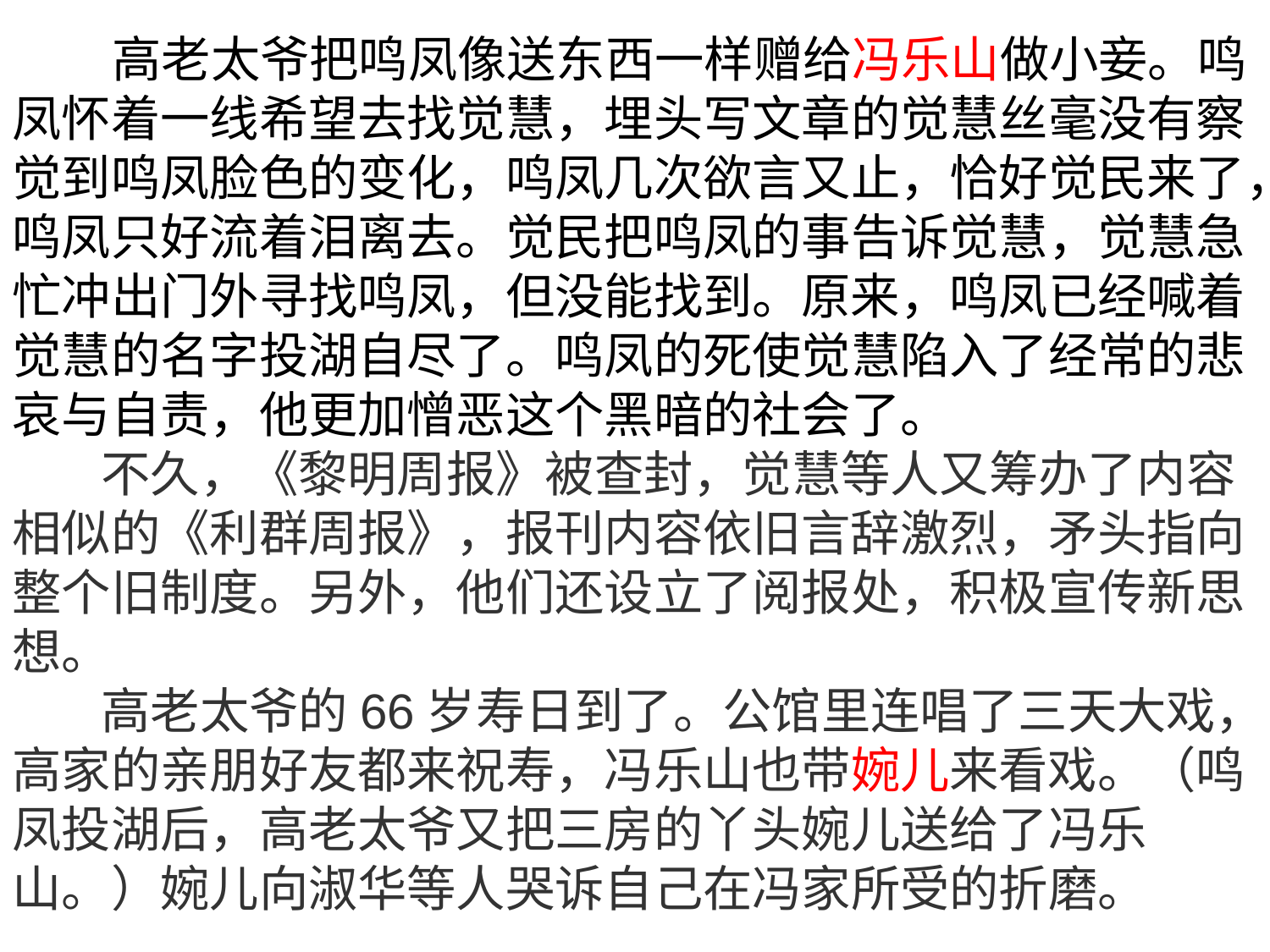

高老太爷把鸣凤像送东西一样赠给冯乐山做小妾。鸣凤怀着一线希望去找觉慧，埋头写文章的觉慧丝毫没有察觉到鸣凤脸色的变化，鸣凤几次欲言又止，恰好觉民来了，鸣凤只好流着泪离去。觉民把鸣凤的事告诉觉慧，觉慧急忙冲出门外寻找鸣凤，但没能找到。原来，鸣凤已经喊着觉慧的名字投湖自尽了。鸣凤的死使觉慧陷入了经常的悲哀与自责，他更加憎恶这个黑暗的社会了。
       不久，《黎明周报》被查封，觉慧等人又筹办了内容相似的《利群周报》，报刊内容依旧言辞激烈，矛头指向整个旧制度。另外，他们还设立了阅报处，积极宣传新思想。
       高老太爷的66岁寿日到了。公馆里连唱了三天大戏，高家的亲朋好友都来祝寿，冯乐山也带婉儿来看戏。（鸣凤投湖后，高老太爷又把三房的丫头婉儿送给了冯乐山。）婉儿向淑华等人哭诉自己在冯家所受的折磨。